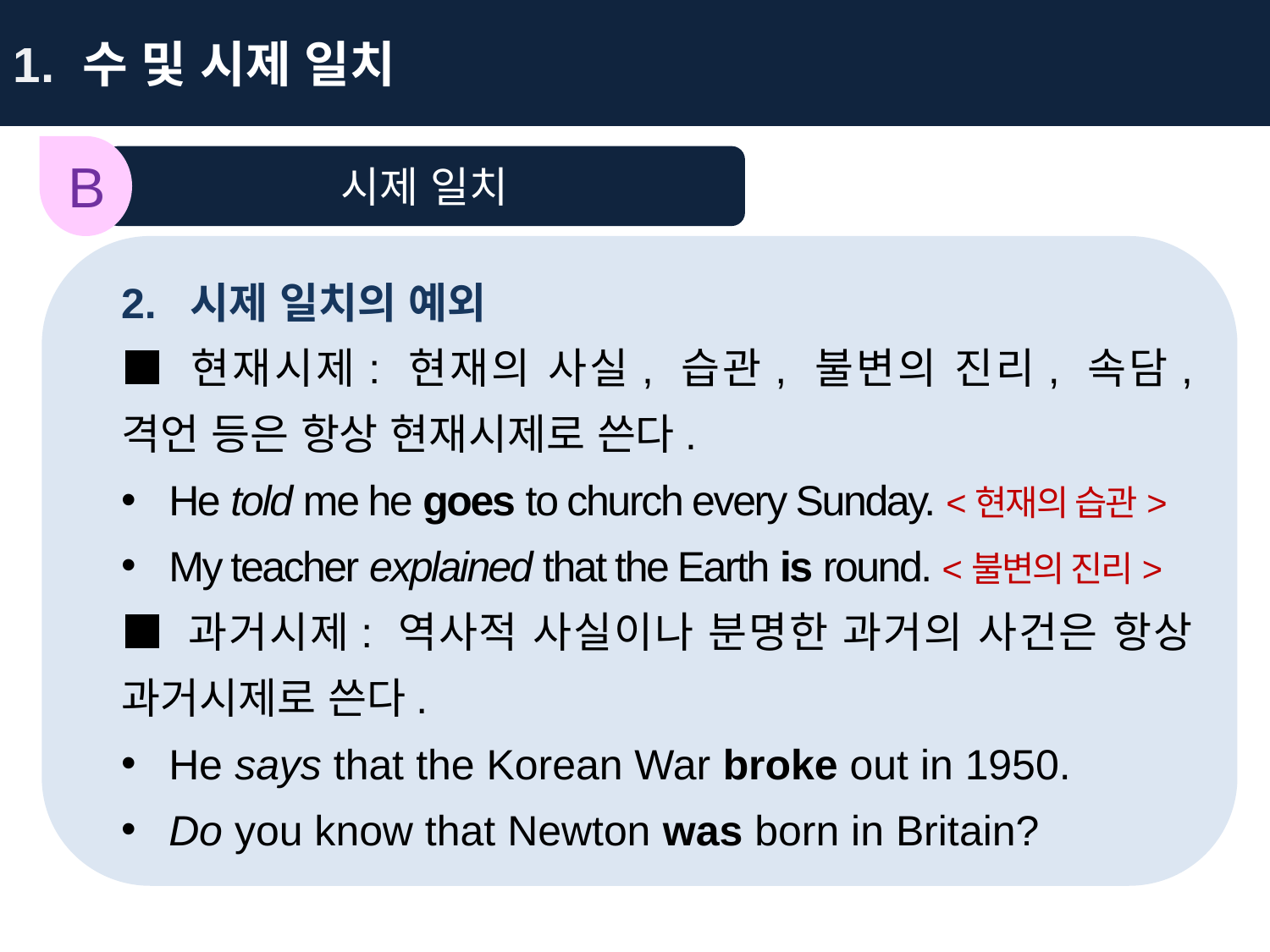

1. 수 및 시제 일치

B
시제 일치

2.  시제 일치의 예외
■ 현재시제: 현재의 사실, 습관, 불변의 진리, 속담, 격언 등은 항상 현재시제로 쓴다.
He told me he goes to church every Sunday. <현재의 습관>
My teacher explained that the Earth is round. <불변의 진리>
■ 과거시제: 역사적 사실이나 분명한 과거의 사건은 항상 과거시제로 쓴다.
He says that the Korean War broke out in 1950.
Do you know that Newton was born in Britain?